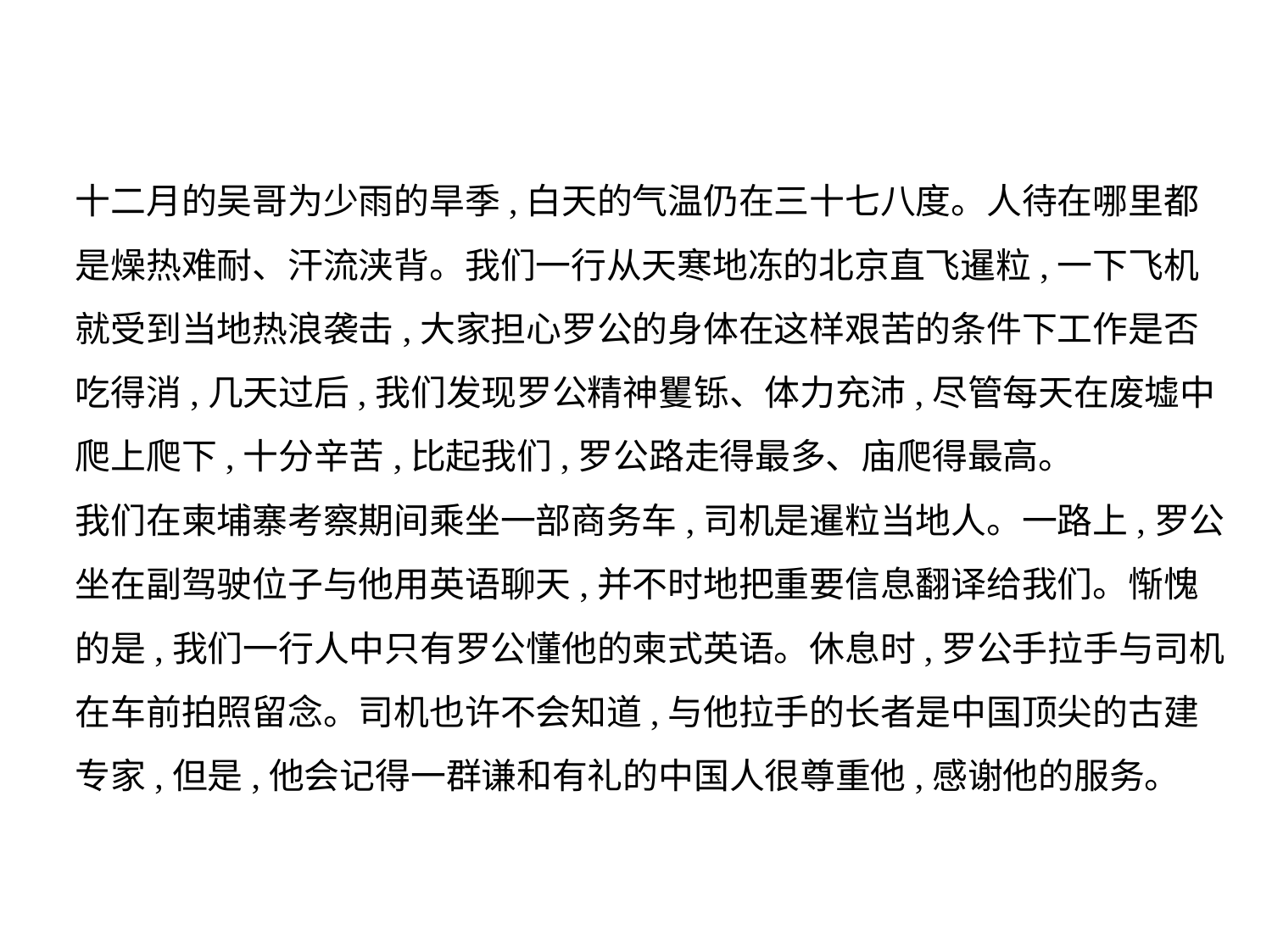

十二月的吴哥为少雨的旱季,白天的气温仍在三十七八度。人待在哪里都
是燥热难耐、汗流浃背。我们一行从天寒地冻的北京直飞暹粒,一下飞机
就受到当地热浪袭击,大家担心罗公的身体在这样艰苦的条件下工作是否
吃得消,几天过后,我们发现罗公精神矍铄、体力充沛,尽管每天在废墟中
爬上爬下,十分辛苦,比起我们,罗公路走得最多、庙爬得最高。
我们在柬埔寨考察期间乘坐一部商务车,司机是暹粒当地人。一路上,罗公
坐在副驾驶位子与他用英语聊天,并不时地把重要信息翻译给我们。惭愧
的是,我们一行人中只有罗公懂他的柬式英语。休息时,罗公手拉手与司机
在车前拍照留念。司机也许不会知道,与他拉手的长者是中国顶尖的古建
专家,但是,他会记得一群谦和有礼的中国人很尊重他,感谢他的服务。